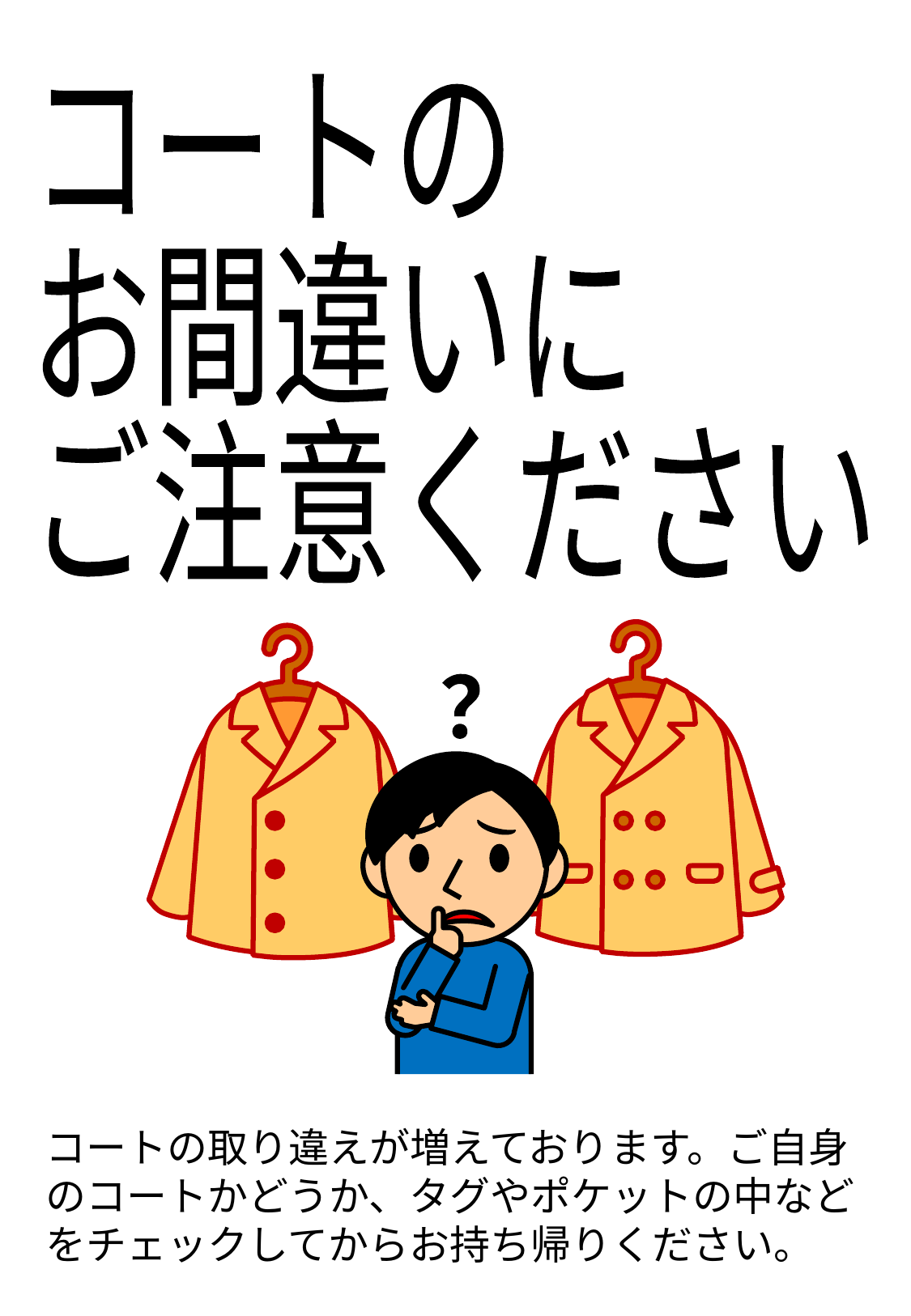

コートの
お間違いに
ご注意ください

？
コートの取り違えが増えております。ご自身のコートかどうか、タグやポケットの中などをチェックしてからお持ち帰りください。